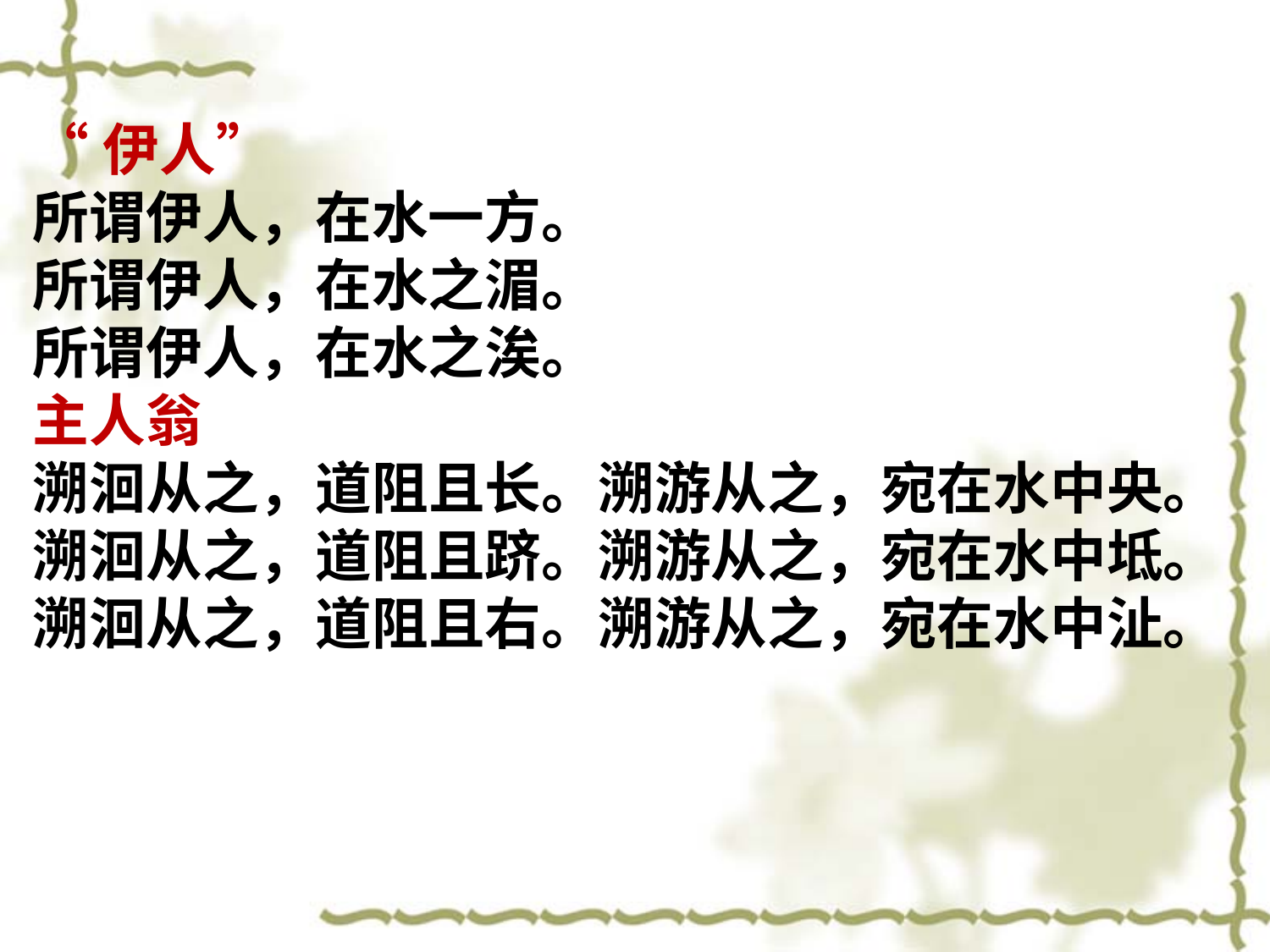

“伊人”
所谓伊人，在水一方。
所谓伊人，在水之湄。
所谓伊人，在水之涘。
主人翁
溯洄从之，道阻且长。溯游从之，宛在水中央。
溯洄从之，道阻且跻。溯游从之，宛在水中坻。
溯洄从之，道阻且右。溯游从之，宛在水中沚。